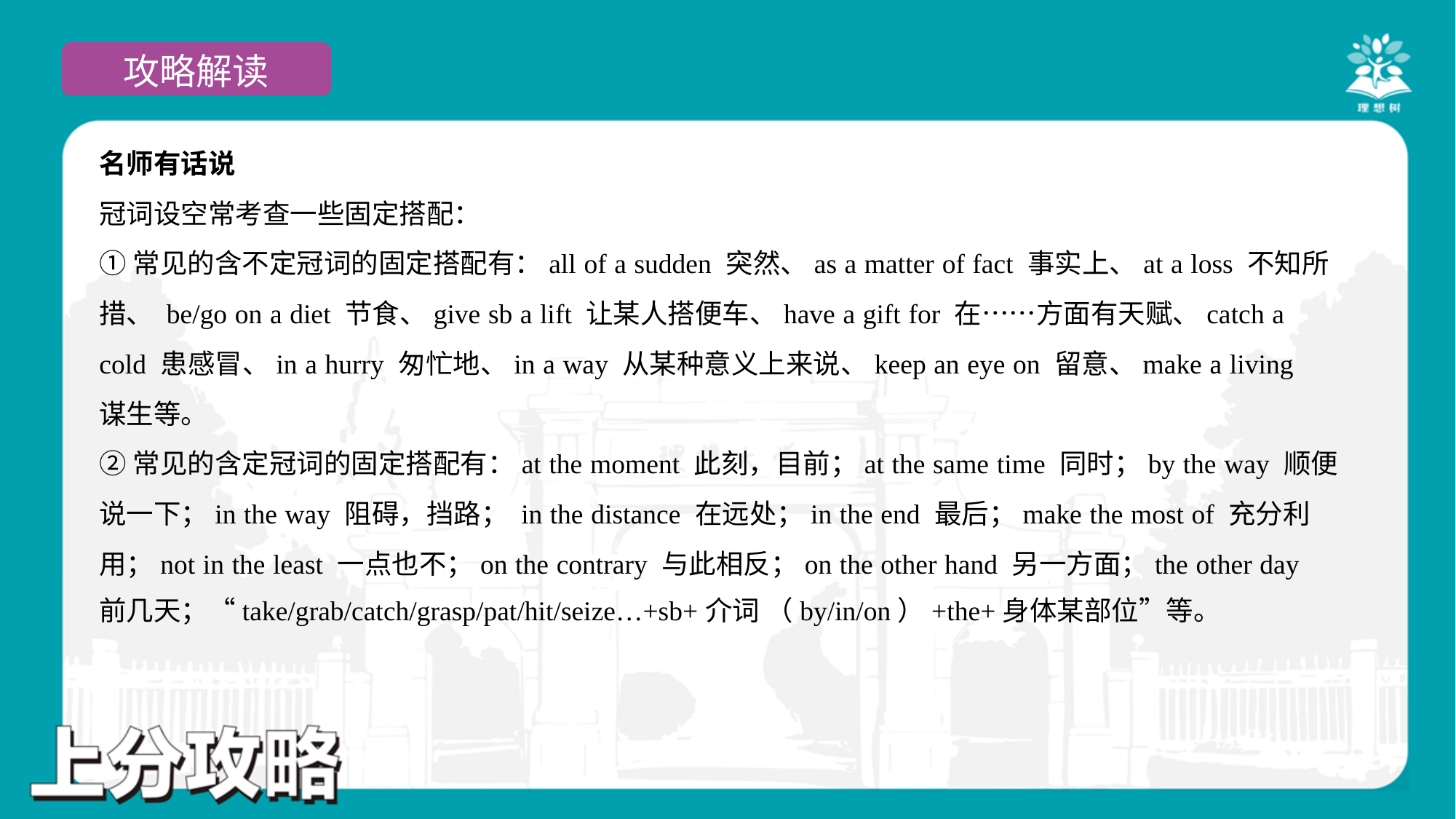

名师有话说
冠词设空常考查一些固定搭配：
①常见的含不定冠词的固定搭配有：all of a sudden 突然、as a matter of fact 事实上、at a loss 不知所
措、 be/go on a diet 节食、give sb a lift 让某人搭便车、have a gift for 在……方面有天赋、catch a
cold 患感冒、in a hurry 匆忙地、in a way 从某种意义上来说、keep an eye on 留意、make a living
谋生等。
②常见的含定冠词的固定搭配有：at the moment 此刻，目前；at the same time 同时；by the way 顺便
说一下；in the way 阻碍，挡路； in the distance 在远处；in the end 最后；make the most of 充分利
用；not in the least 一点也不；on the contrary 与此相反；on the other hand 另一方面；the other day
前几天；“take/grab/catch/grasp/pat/hit/seize…+sb+介词 （by/in/on）+the+身体某部位”等。